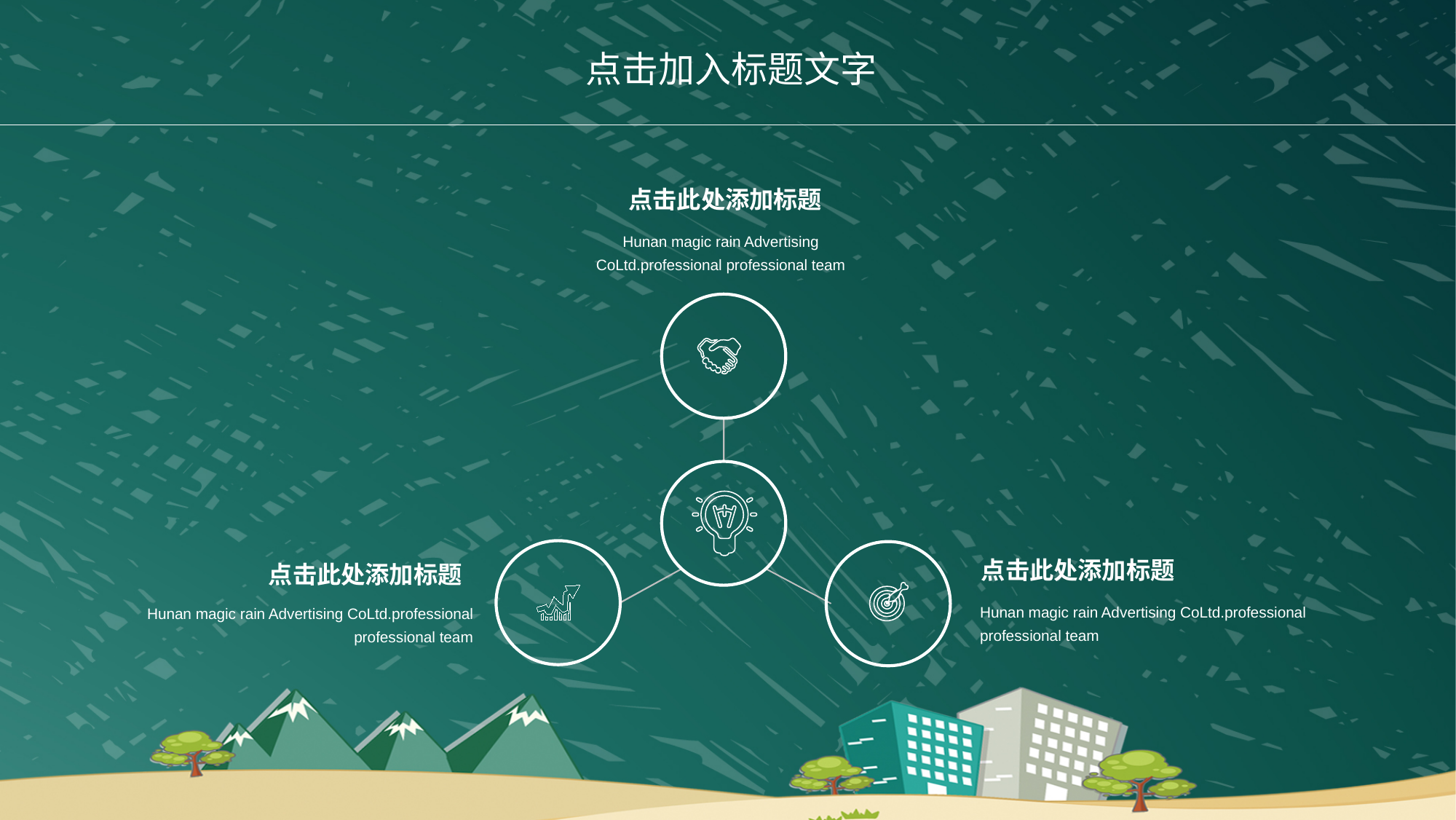

点击加入标题文字
点击此处添加标题
Hunan magic rain Advertising CoLtd.professional professional team

点击此处添加标题
Hunan magic rain Advertising CoLtd.professional professional team
点击此处添加标题
Hunan magic rain Advertising CoLtd.professional professional team